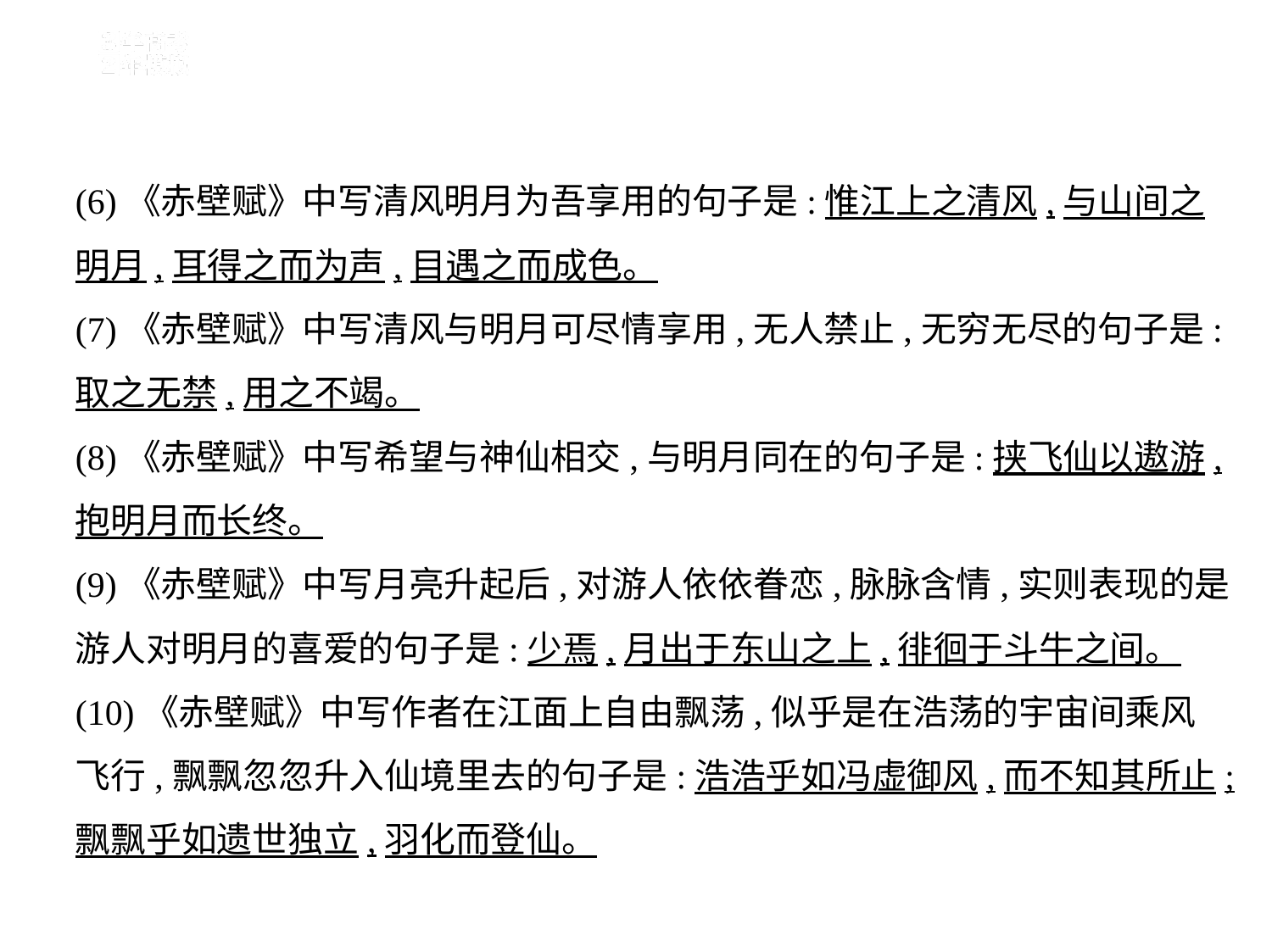

(6)《赤壁赋》中写清风明月为吾享用的句子是:惟江上之清风,与山间之
明月,耳得之而为声,目遇之而成色。
(7)《赤壁赋》中写清风与明月可尽情享用,无人禁止,无穷无尽的句子是:
取之无禁,用之不竭。
(8)《赤壁赋》中写希望与神仙相交,与明月同在的句子是:挟飞仙以遨游,
抱明月而长终。
(9)《赤壁赋》中写月亮升起后,对游人依依眷恋,脉脉含情,实则表现的是
游人对明月的喜爱的句子是:少焉,月出于东山之上,徘徊于斗牛之间。
(10)《赤壁赋》中写作者在江面上自由飘荡,似乎是在浩荡的宇宙间乘风
飞行,飘飘忽忽升入仙境里去的句子是:浩浩乎如冯虚御风,而不知其所止;
飘飘乎如遗世独立,羽化而登仙。